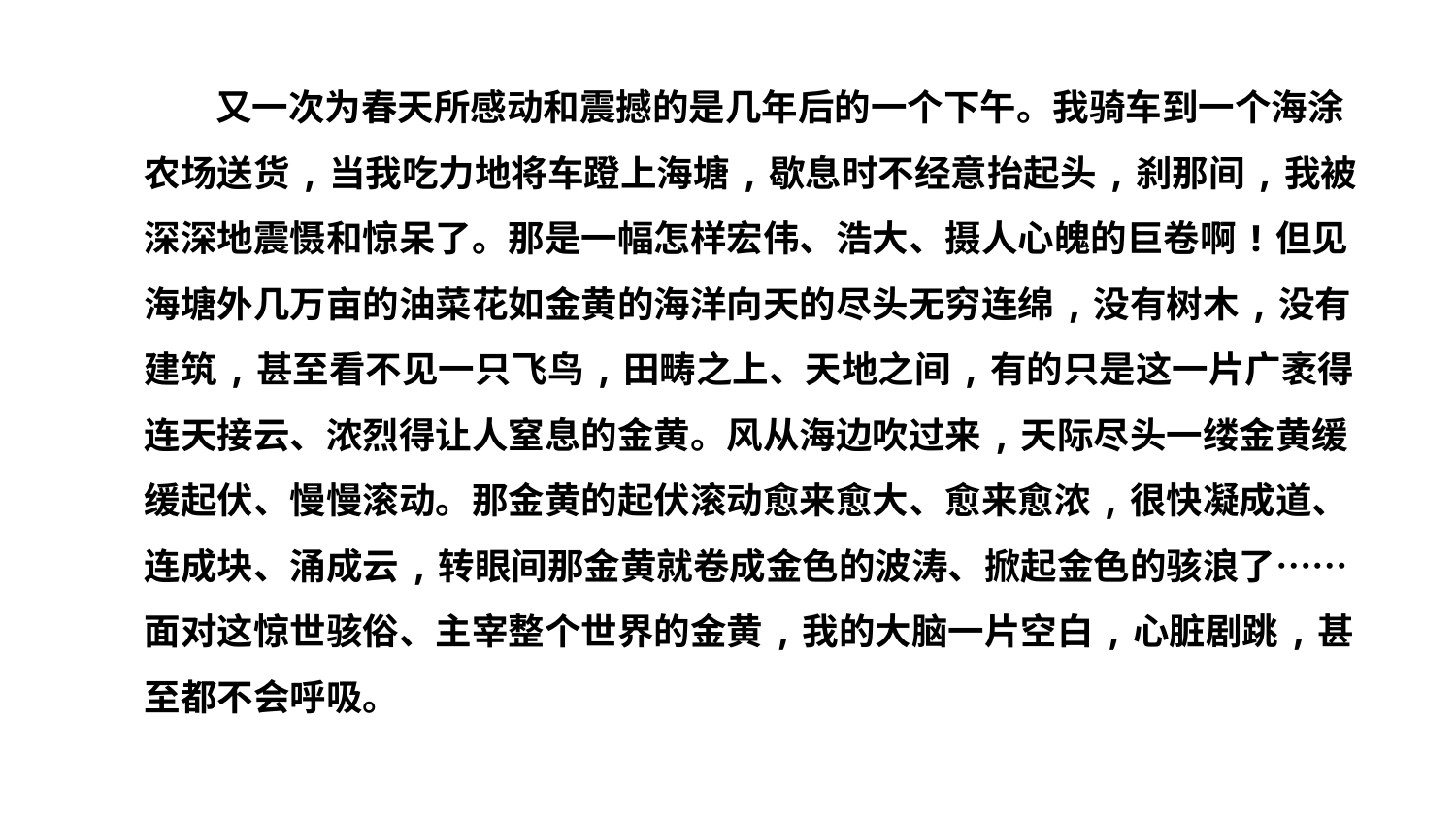

又一次为春天所感动和震撼的是几年后的一个下午。我骑车到一个海涂农场送货,当我吃力地将车蹬上海塘,歇息时不经意抬起头,刹那间,我被深深地震慑和惊呆了。那是一幅怎样宏伟、浩大、摄人心魄的巨卷啊!但见海塘外几万亩的油菜花如金黄的海洋向天的尽头无穷连绵,没有树木,没有建筑,甚至看不见一只飞鸟,田畴之上、天地之间,有的只是这一片广袤得连天接云、浓烈得让人窒息的金黄。风从海边吹过来,天际尽头一缕金黄缓缓起伏、慢慢滚动。那金黄的起伏滚动愈来愈大、愈来愈浓,很快凝成道、连成块、涌成云,转眼间那金黄就卷成金色的波涛、掀起金色的骇浪了……面对这惊世骇俗、主宰整个世界的金黄,我的大脑一片空白,心脏剧跳,甚至都不会呼吸。